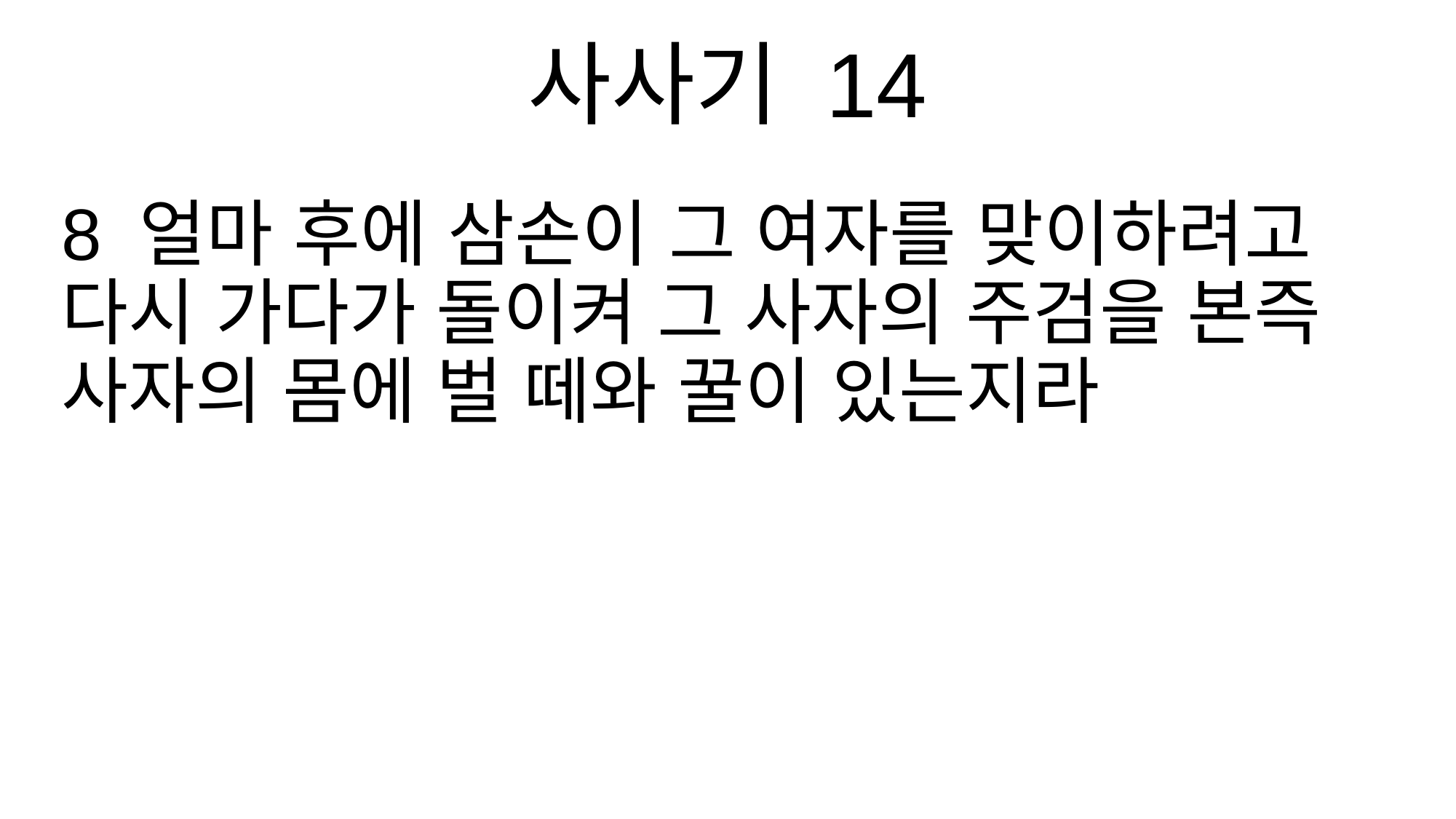

사사기 14
8 얼마 후에 삼손이 그 여자를 맞이하려고 다시 가다가 돌이켜 그 사자의 주검을 본즉 사자의 몸에 벌 떼와 꿀이 있는지라